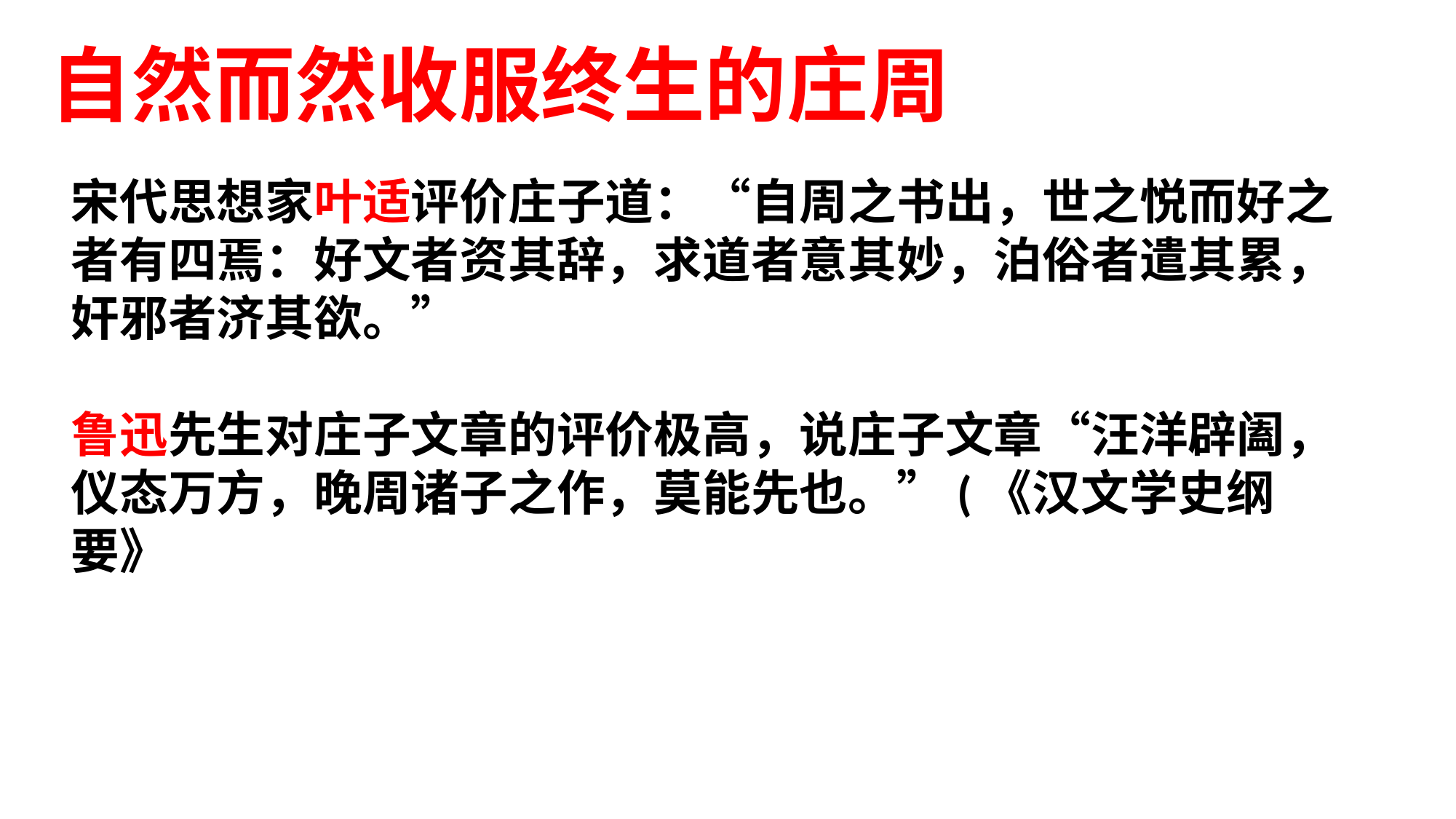

自然而然收服终生的庄周
宋代思想家叶适评价庄子道：“自周之书出，世之悦而好之者有四焉：好文者资其辞，求道者意其妙，泊俗者遣其累，奸邪者济其欲。”
鲁迅先生对庄子文章的评价极高，说庄子文章“汪洋辟阖，
仪态万方，晚周诸子之作，莫能先也。”(《汉文学史纲要》